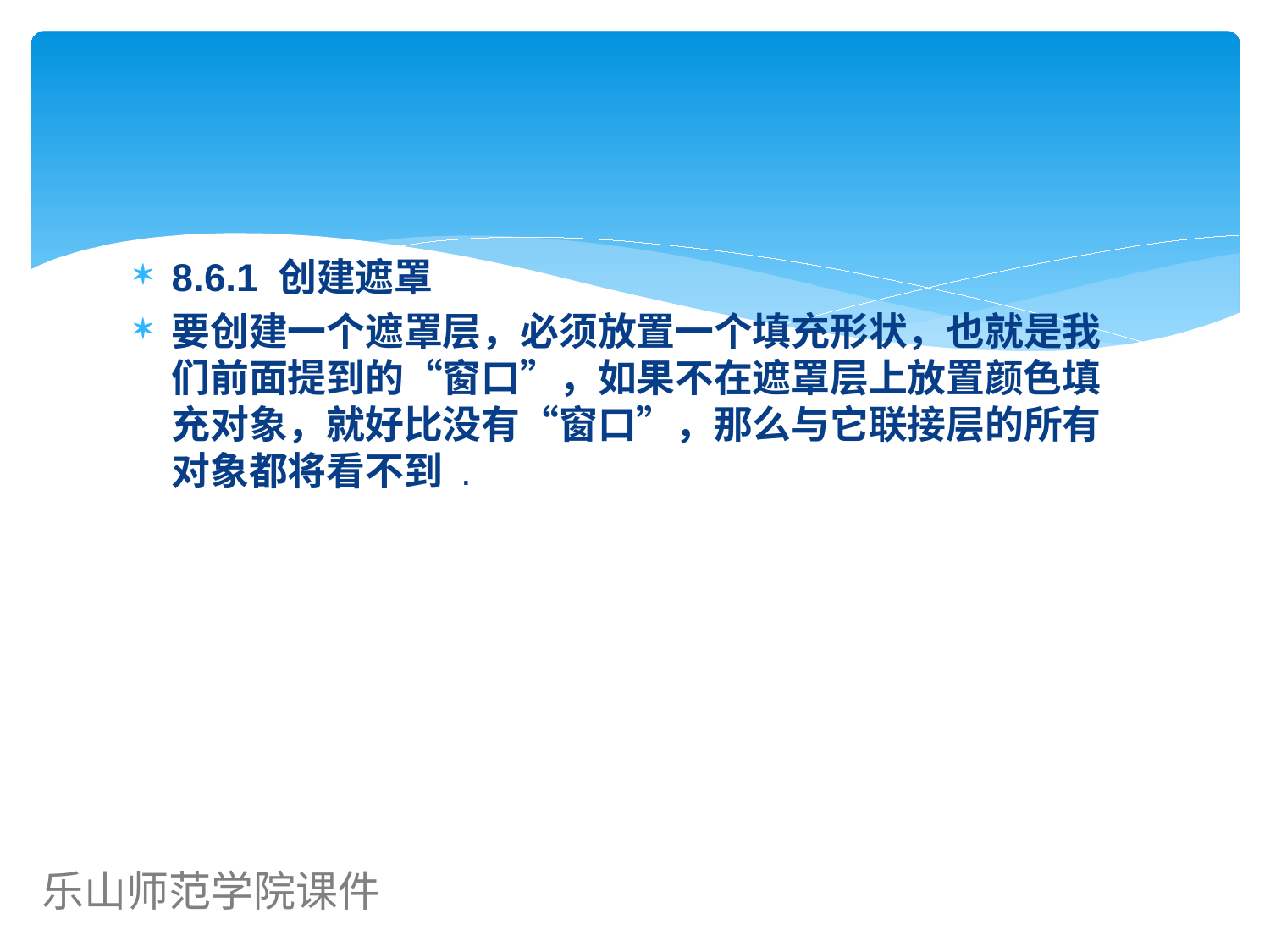

8.6.1 创建遮罩
要创建一个遮罩层，必须放置一个填充形状，也就是我们前面提到的“窗口”，如果不在遮罩层上放置颜色填充对象，就好比没有“窗口”，那么与它联接层的所有对象都将看不到 .